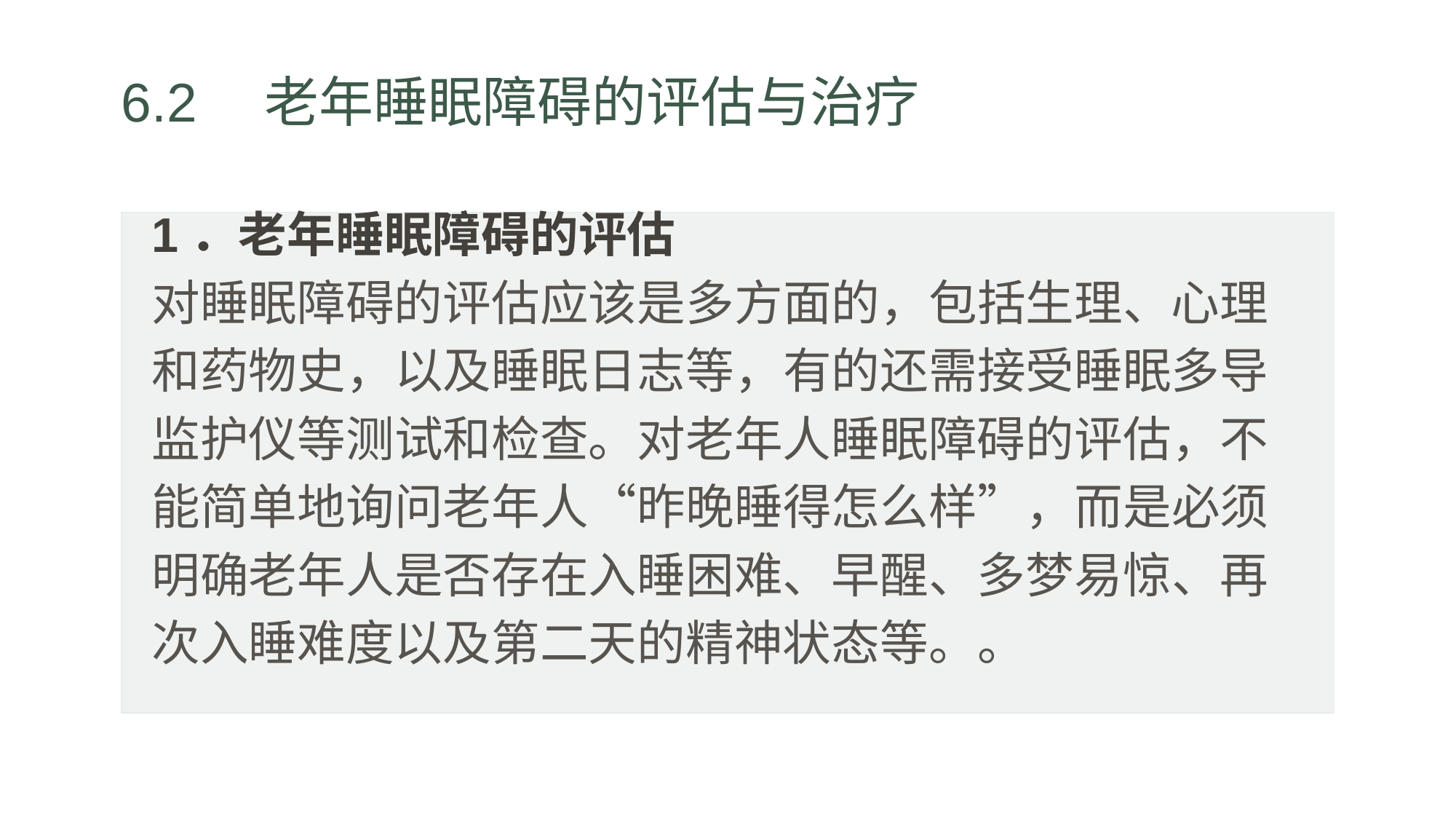

6.2　老年睡眠障碍的评估与治疗

1．老年睡眠障碍的评估
对睡眠障碍的评估应该是多方面的，包括生理、心理和药物史，以及睡眠日志等，有的还需接受睡眠多导监护仪等测试和检查。对老年人睡眠障碍的评估，不能简单地询问老年人“昨晚睡得怎么样”，而是必须明确老年人是否存在入睡困难、早醒、多梦易惊、再次入睡难度以及第二天的精神状态等。。